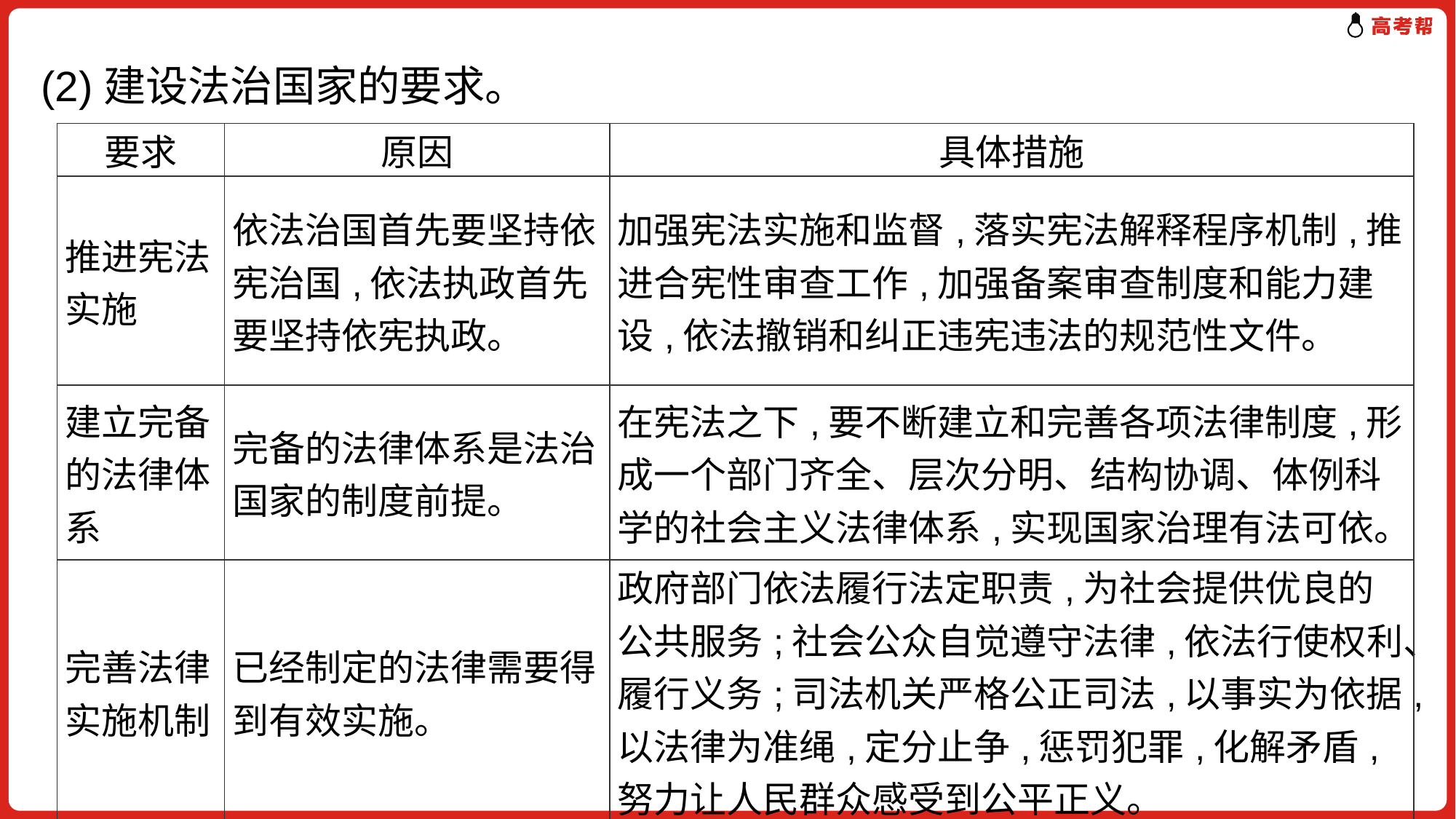

# (2)建设法治国家的要求。
| 要求 | 原因 | 具体措施 |
| --- | --- | --- |
| 推进宪法实施 | 依法治国首先要坚持依宪治国,依法执政首先要坚持依宪执政。 | 加强宪法实施和监督,落实宪法解释程序机制,推进合宪性审查工作,加强备案审查制度和能力建设,依法撤销和纠正违宪违法的规范性文件。 |
| 建立完备的法律体系 | 完备的法律体系是法治国家的制度前提。 | 在宪法之下,要不断建立和完善各项法律制度,形成一个部门齐全、层次分明、结构协调、体例科学的社会主义法律体系,实现国家治理有法可依。 |
| 完善法律实施机制 | 已经制定的法律需要得到有效实施。 | 政府部门依法履行法定职责,为社会提供优良的公共服务;社会公众自觉遵守法律,依法行使权利、履行义务;司法机关严格公正司法,以事实为依据,以法律为准绳,定分止争,惩罚犯罪,化解矛盾,努力让人民群众感受到公平正义。 |